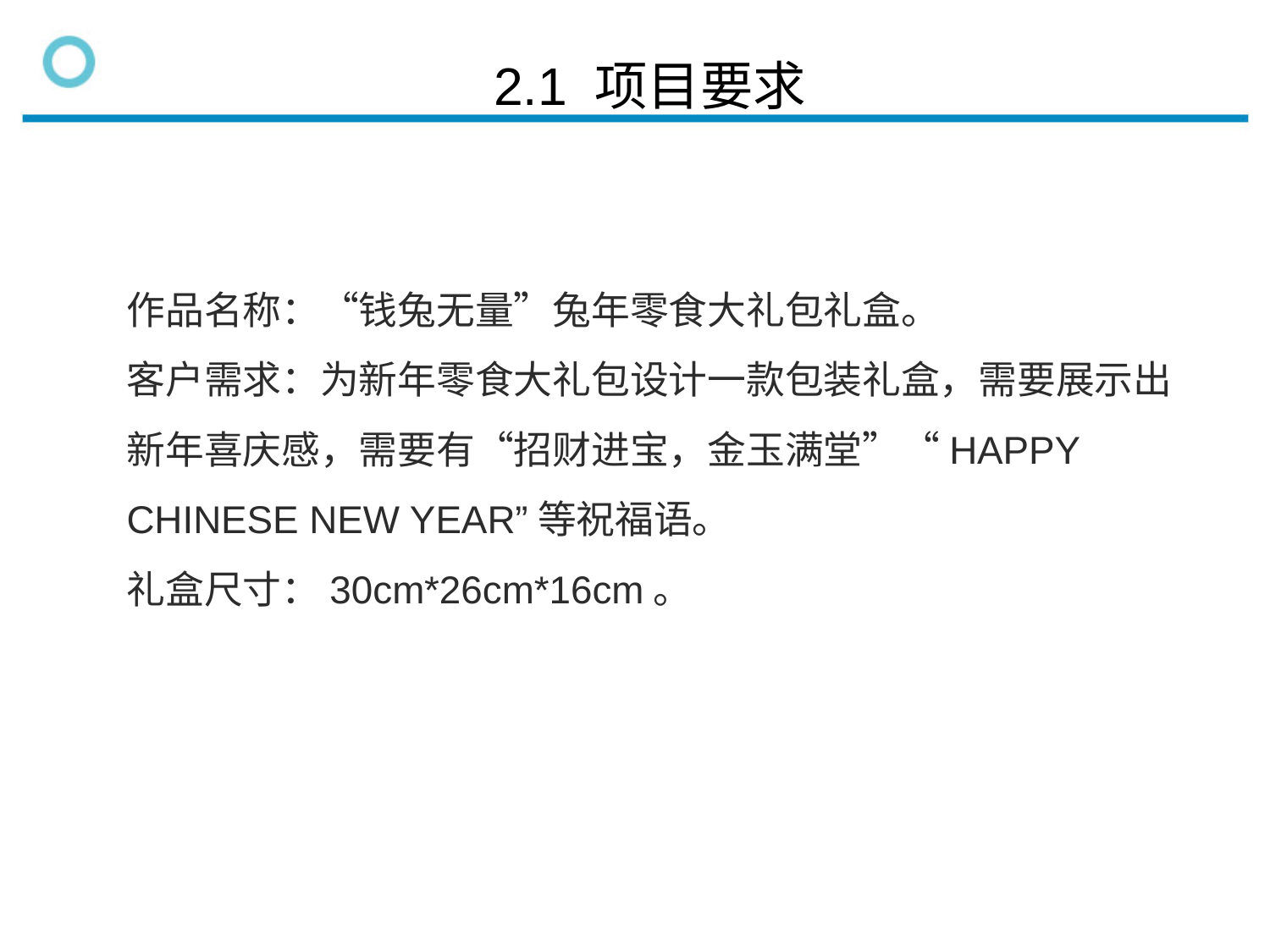

2.1 项目要求
作品名称：“钱兔无量”兔年零食大礼包礼盒。
客户需求：为新年零食大礼包设计一款包装礼盒，需要展示出新年喜庆感，需要有“招财进宝，金玉满堂”“HAPPY CHINESE NEW YEAR”等祝福语。
礼盒尺寸：30cm*26cm*16cm。